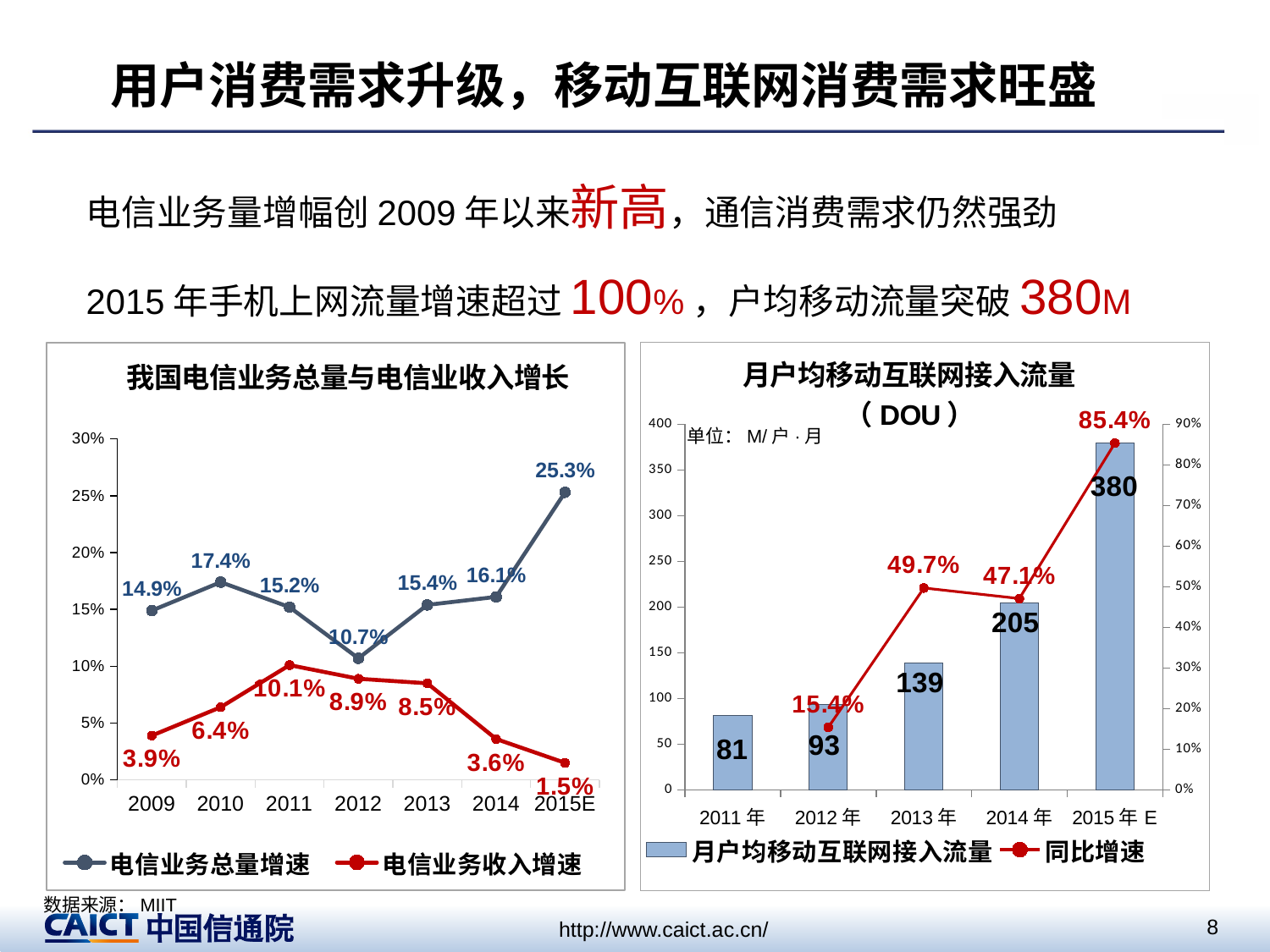

# 用户消费需求升级，移动互联网消费需求旺盛
电信业务量增幅创2009年以来新高，通信消费需求仍然强劲
2015年手机上网流量增速超过100%，户均移动流量突破380M

### Chart: 我国电信业务总量与电信业收入增长

| Category | 电信业务总量增速 | 电信业务收入增速 |
|---|---|---|
| 2009 | 0.14900000000000005 | 0.039000000000000014 |
| 2010 | 0.17400000000000004 | 0.06400000000000003 |
| 2011 | 0.15200000000000005 | 0.10100000000000002 |
| 2012 | 0.10700000000000003 | 0.08900000000000005 |
| 2013 | 0.15400000000000005 | 0.085 |
| 2014 | 0.161 | 0.036 |
| 2015E | 0.253 | 0.014999999999999998 |

### Chart: 月户均移动互联网接入流量（DOU）

| Category | 月户均移动互联网接入流量 | 同比增速 |
|---|---|---|
| 2011年 | 81.0 | None |
| 2012年 | 93.0 | 0.15400000000000005 |
| 2013年 | 139.0 | 0.4970000000000001 |
| 2014年 | 205.0 | 0.4710000000000001 |
| 2015年E | 380.0 | 0.8536585365853663 |
单位：M/户·月
数据来源：MIIT